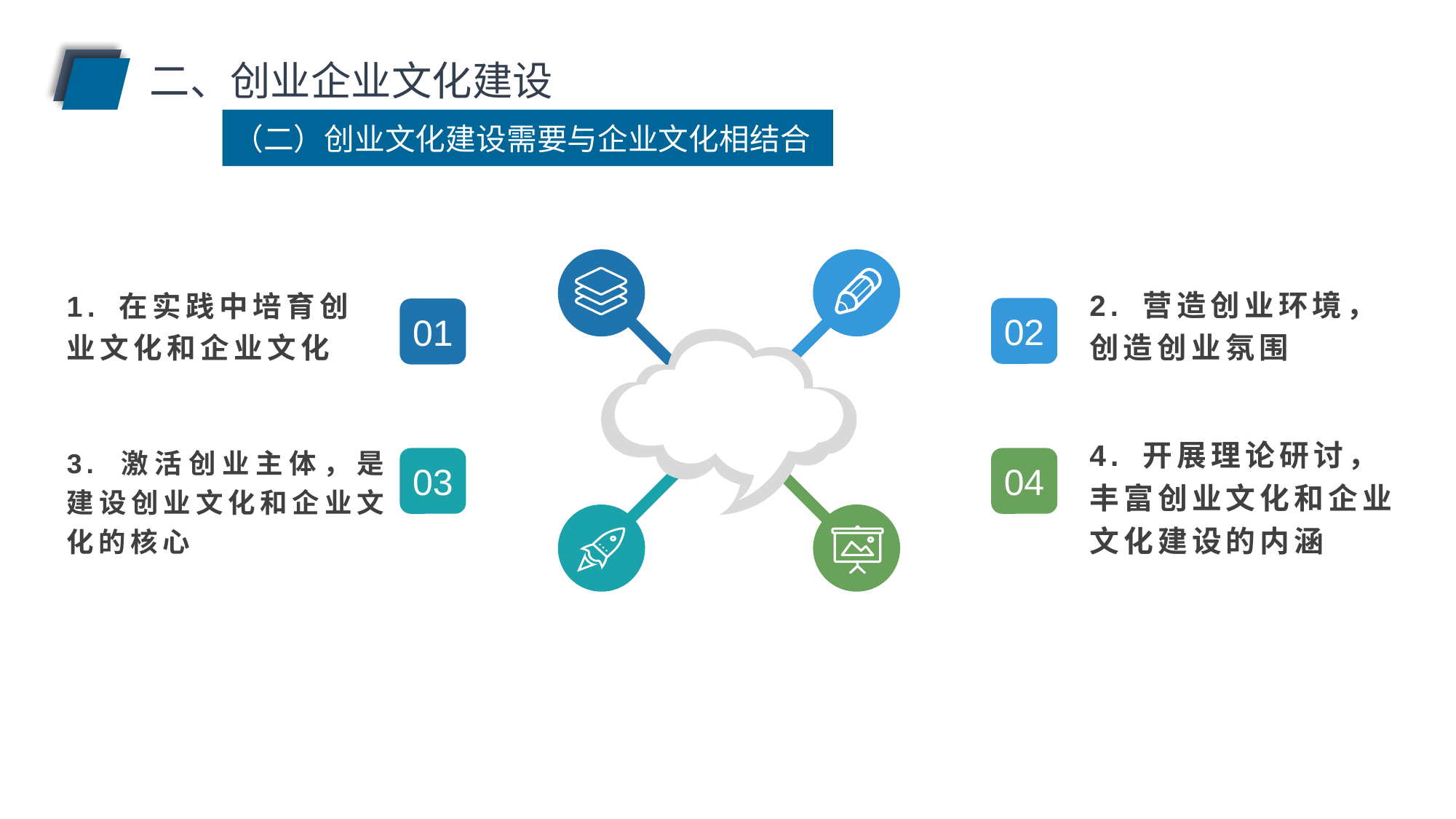

二、创业企业文化建设

（二）创业文化建设需要与企业文化相结合

2. 营造创业环境，创造创业氛围
1. 在实践中培育创业文化和企业文化

02
01

3. 激活创业主体，是建设创业文化和企业文化的核心
4. 开展理论研讨，丰富创业文化和企业文化建设的内涵

04
03